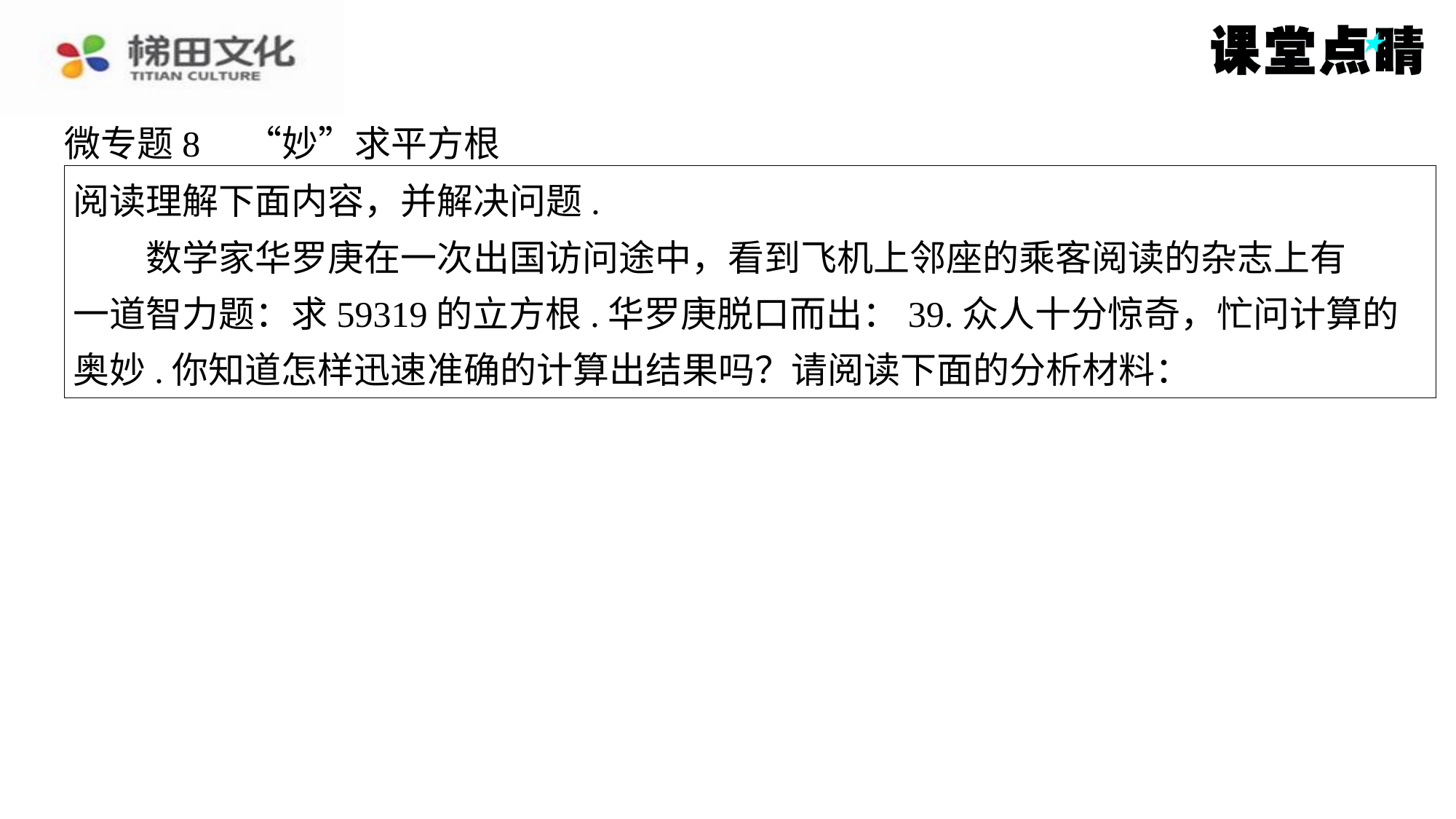

微专题8　“妙”求平方根
阅读理解下面内容，并解决问题.
　　数学家华罗庚在一次出国访问途中，看到飞机上邻座的乘客阅读的杂志上有
一道智力题：求59319的立方根.华罗庚脱口而出：39.众人十分惊奇，忙问计算的
奥妙.你知道怎样迅速准确的计算出结果吗？请阅读下面的分析材料：